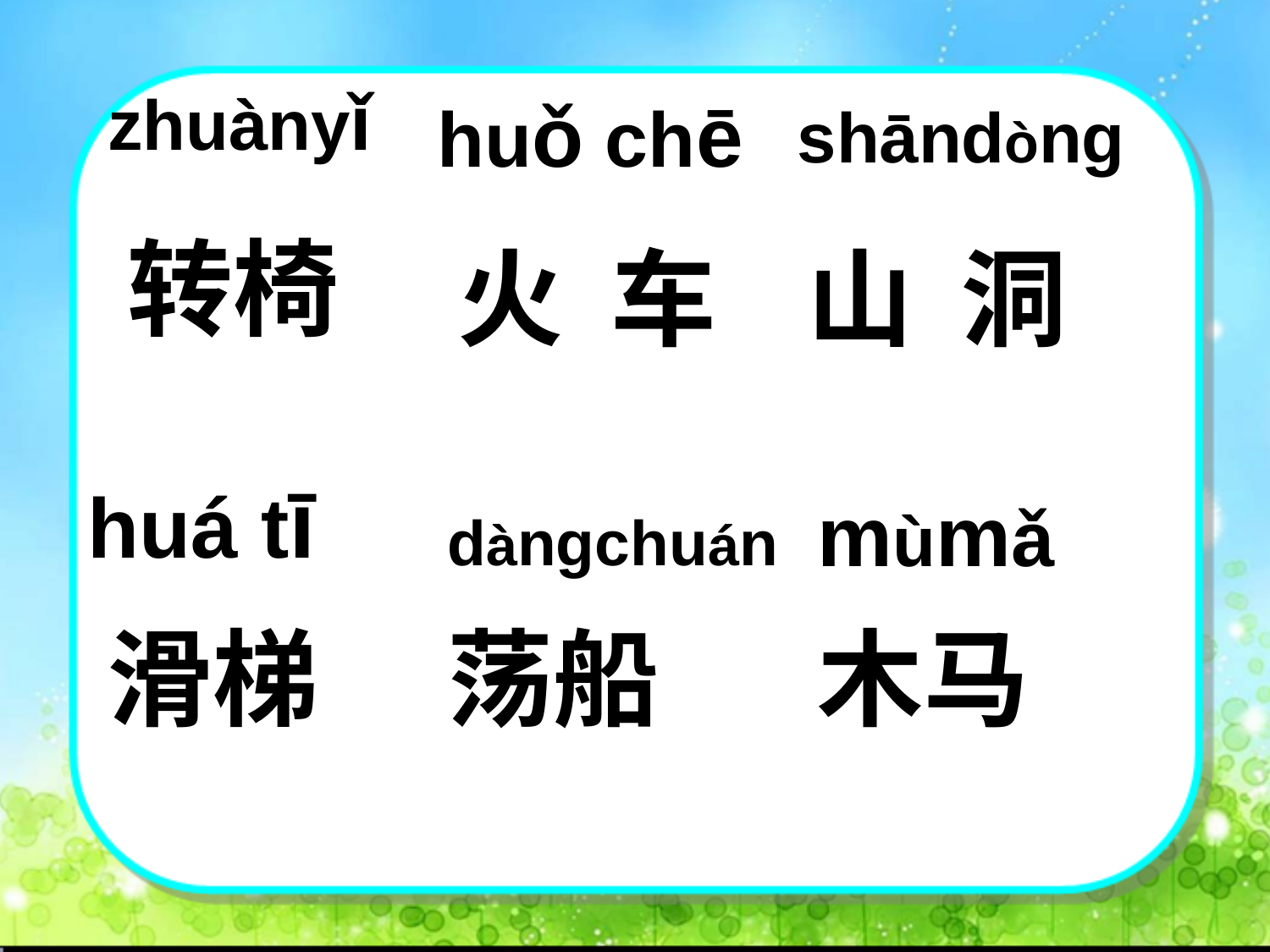

zhuànyǐ
huǒ chē
shāndòng
转椅
火  车
山  洞
huá tī
mùmǎ
dàngchuán
滑梯
荡船
木马